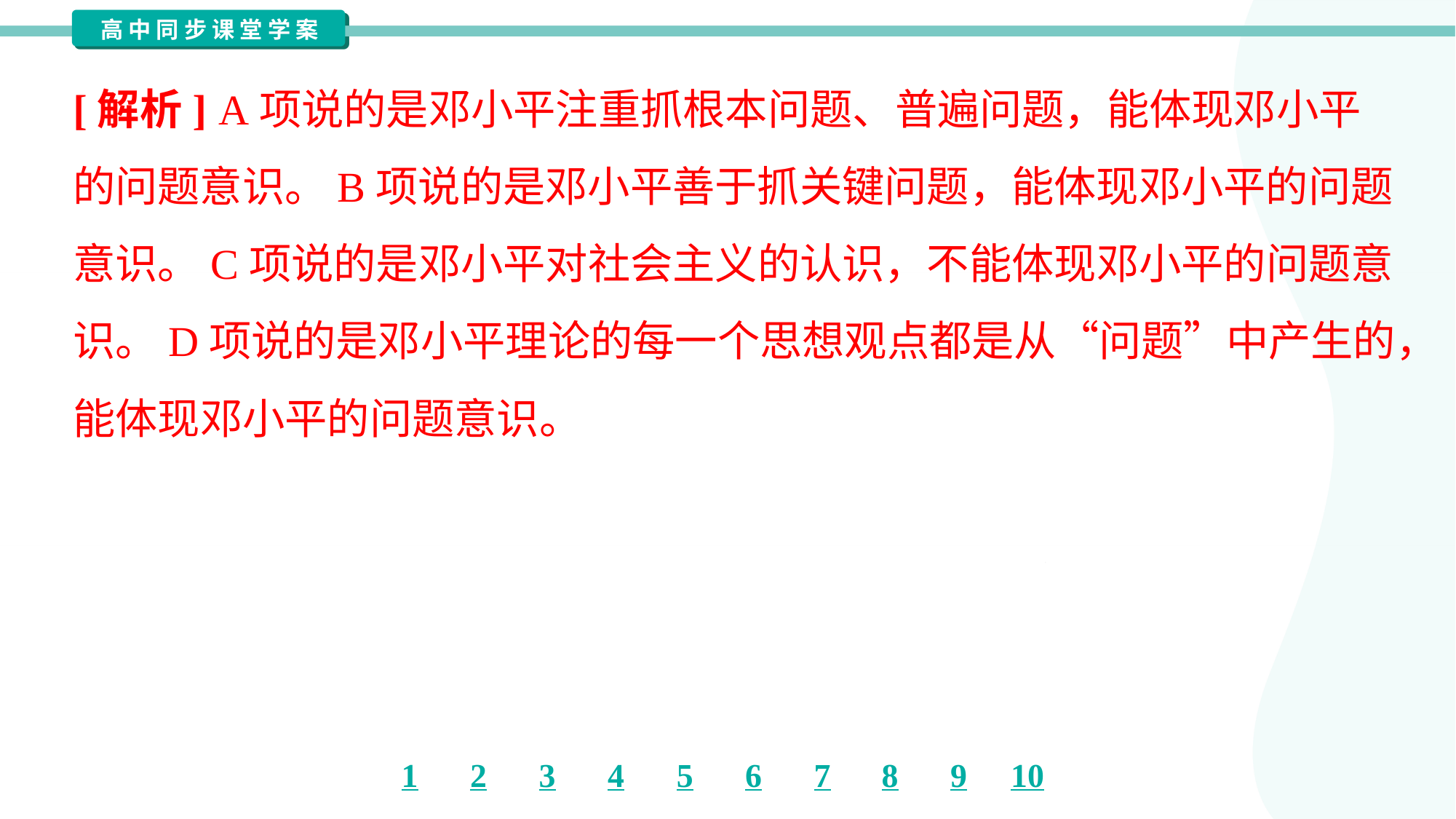

[解析] A项说的是邓小平注重抓根本问题、普遍问题，能体现邓小平
的问题意识。B项说的是邓小平善于抓关键问题，能体现邓小平的问题
意识。C项说的是邓小平对社会主义的认识，不能体现邓小平的问题意
识。D项说的是邓小平理论的每一个思想观点都是从“问题”中产生的，
能体现邓小平的问题意识。